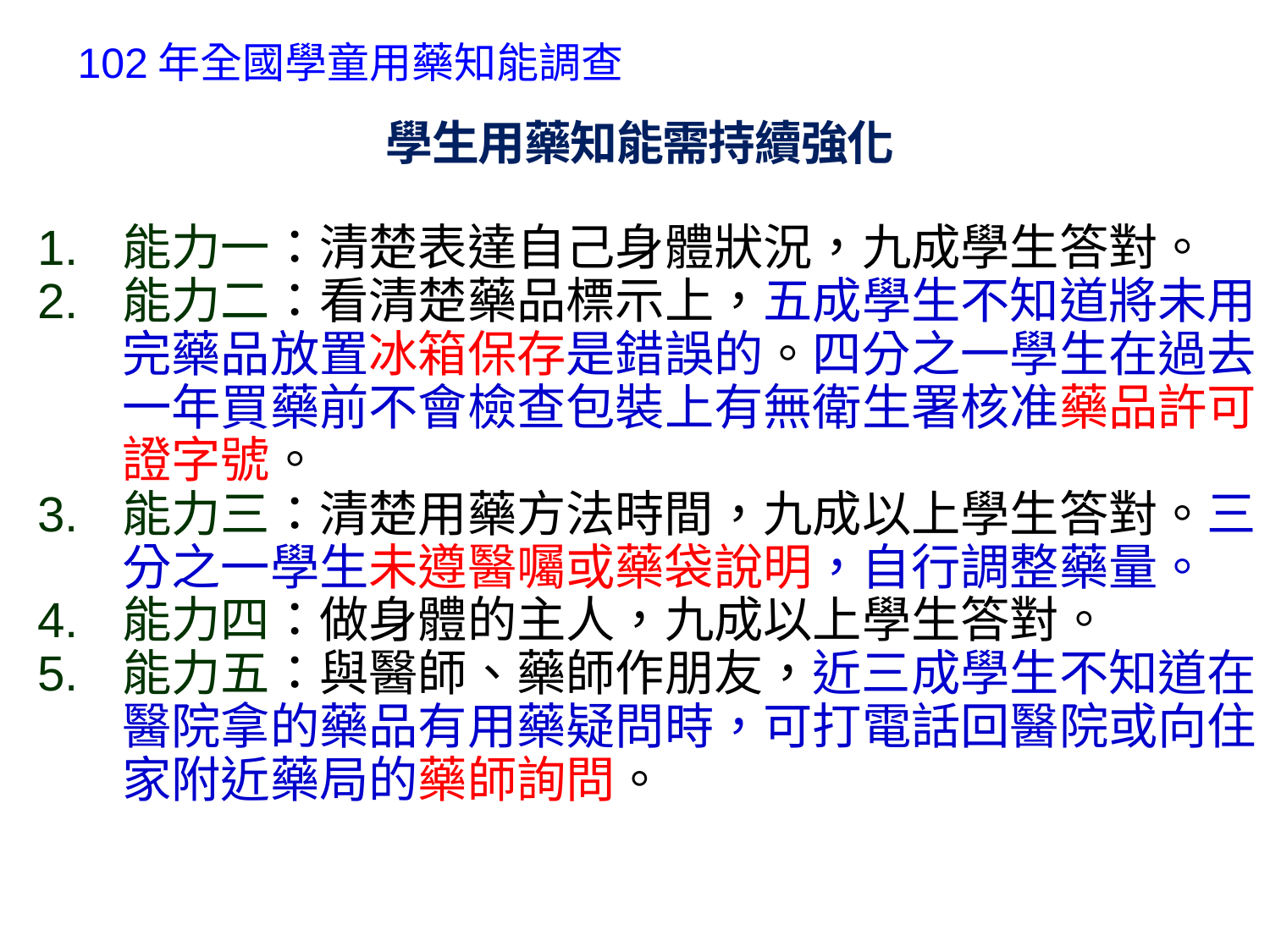

102年全國學童用藥知能調查
# 學生用藥知能需持續強化
能力一：清楚表達自己身體狀況，九成學生答對。
能力二：看清楚藥品標示上，五成學生不知道將未用完藥品放置冰箱保存是錯誤的。四分之一學生在過去一年買藥前不會檢查包裝上有無衛生署核准藥品許可證字號。
能力三：清楚用藥方法時間，九成以上學生答對。三分之一學生未遵醫囑或藥袋說明，自行調整藥量。
能力四：做身體的主人，九成以上學生答對。
能力五：與醫師、藥師作朋友，近三成學生不知道在醫院拿的藥品有用藥疑問時，可打電話回醫院或向住家附近藥局的藥師詢問。